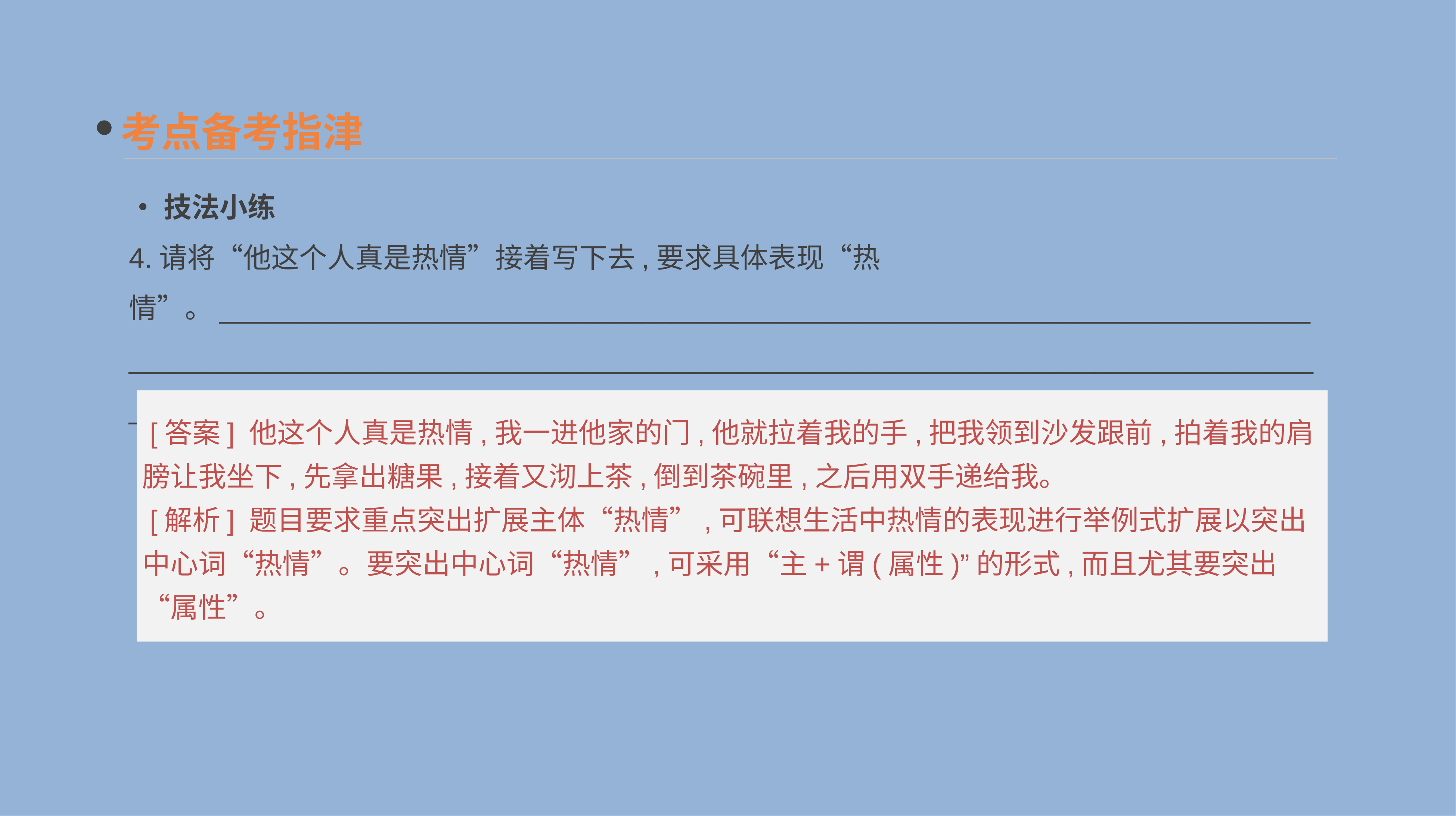

考点备考指津

•技法小练
4.请将“他这个人真是热情”接着写下去,要求具体表现“热情”。______________________________________________________________________________________________________________________________________________________________________________________________

 [答案] 他这个人真是热情,我一进他家的门,他就拉着我的手,把我领到沙发跟前,拍着我的肩膀让我坐下,先拿出糖果,接着又沏上茶,倒到茶碗里,之后用双手递给我。
 [解析] 题目要求重点突出扩展主体“热情”,可联想生活中热情的表现进行举例式扩展以突出中心词“热情”。要突出中心词“热情”,可采用“主+谓(属性)”的形式,而且尤其要突出“属性”。